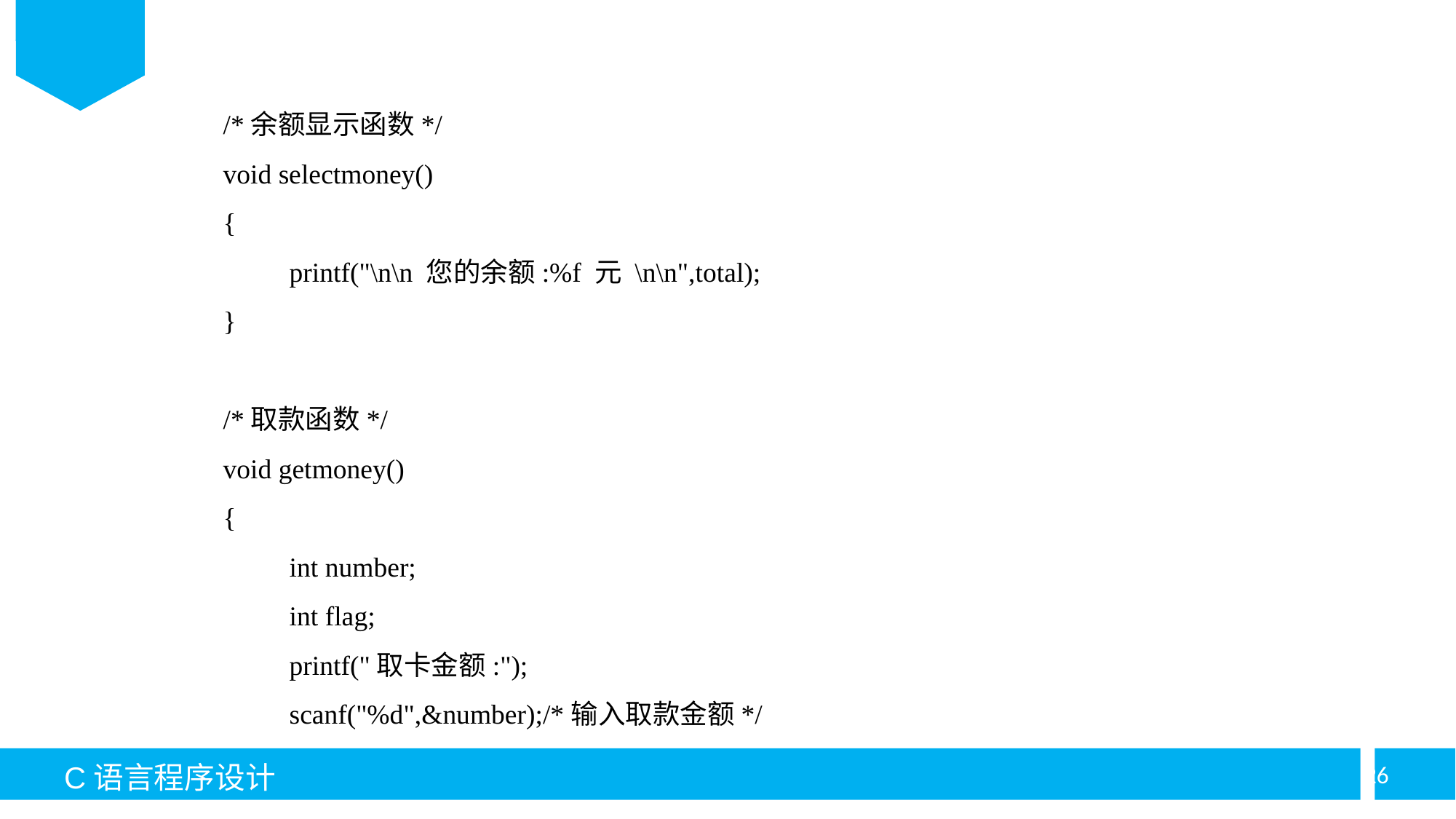

/*余额显示函数*/
void selectmoney()
{
	printf("\n\n 您的余额:%f 元 \n\n",total);
}

/*取款函数*/
void getmoney()
{
	int number;
	int flag;
	printf("取卡金额:");
	scanf("%d",&number);/*输入取款金额*/